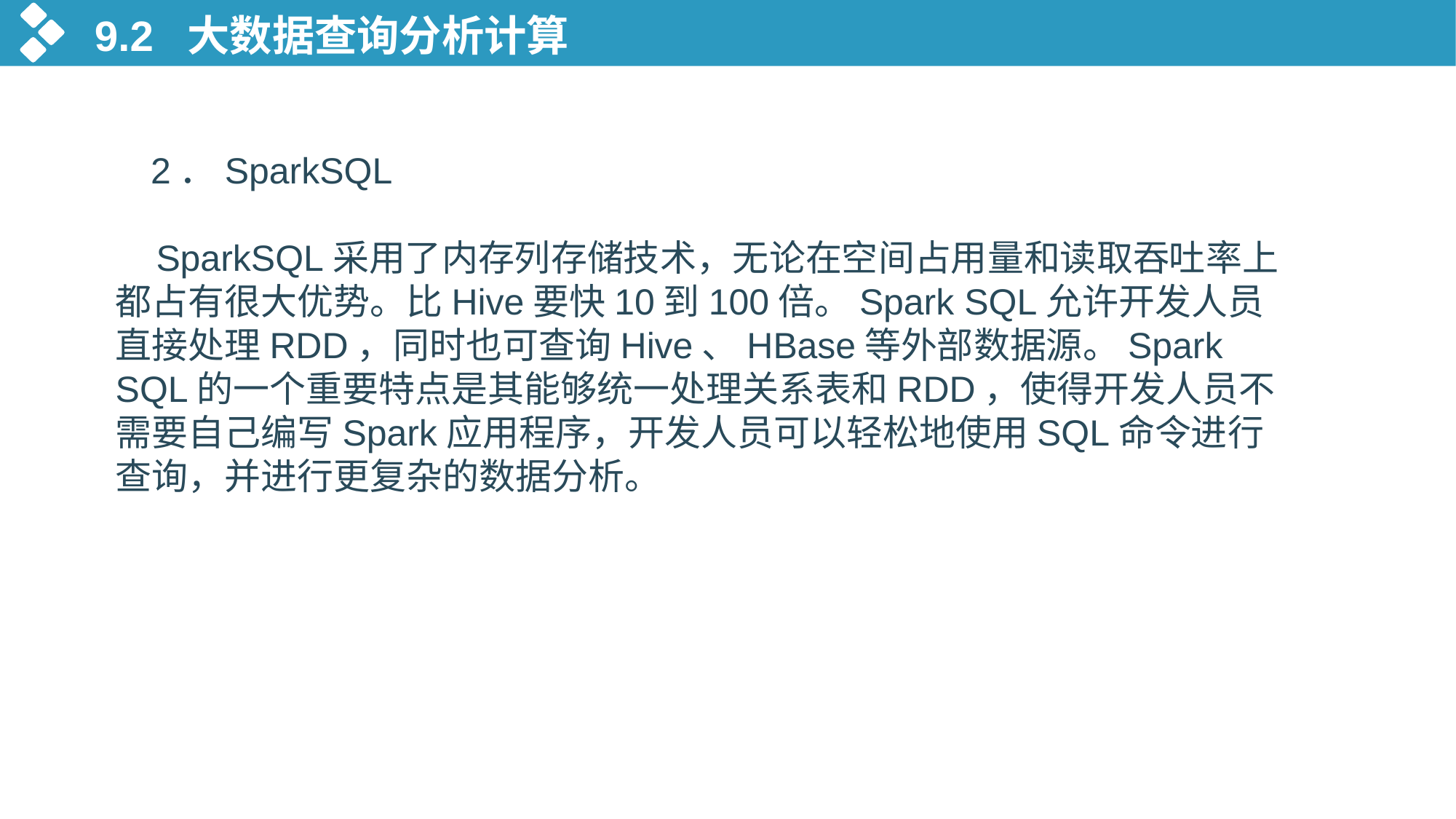

9.2  大数据查询分析计算

    2．SparkSQL

    SparkSQL采用了内存列存储技术，无论在空间占用量和读取吞吐率上都占有很大优势。比Hive要快10到100倍。Spark SQL允许开发人员直接处理RDD，同时也可查询Hive、HBase等外部数据源。Spark SQL的一个重要特点是其能够统一处理关系表和RDD，使得开发人员不需要自己编写Spark应用程序，开发人员可以轻松地使用SQL命令进行查询，并进行更复杂的数据分析。